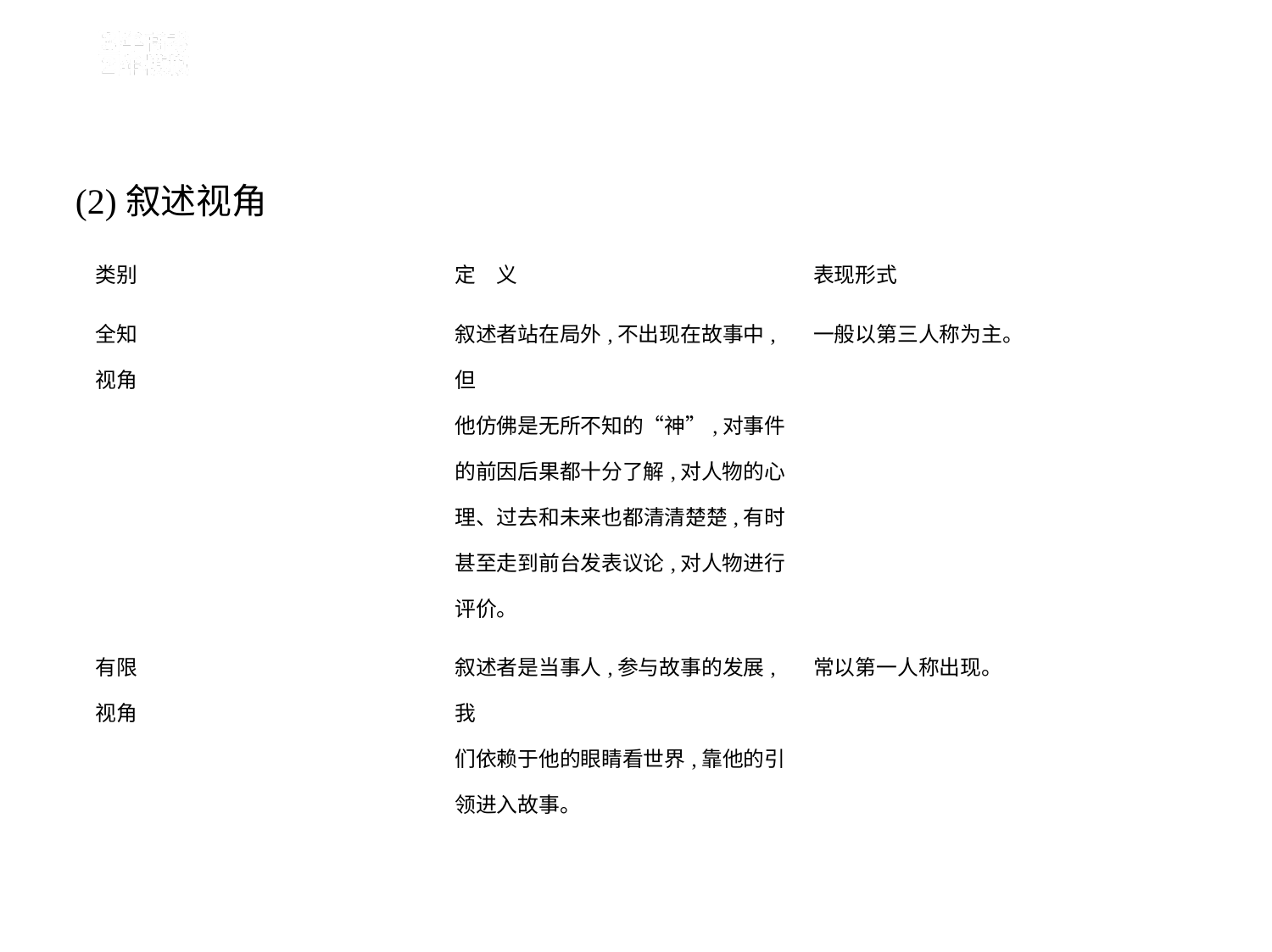

(2)叙述视角
| 类别 | 定　义 | 表现形式 |
| --- | --- | --- |
| 全知 视角 | 叙述者站在局外,不出现在故事中,但 他仿佛是无所不知的“神”,对事件 的前因后果都十分了解,对人物的心 理、过去和未来也都清清楚楚,有时 甚至走到前台发表议论,对人物进行 评价。 | 一般以第三人称为主。 |
| 有限 视角 | 叙述者是当事人,参与故事的发展,我 们依赖于他的眼睛看世界,靠他的引 领进入故事。 | 常以第一人称出现。 |